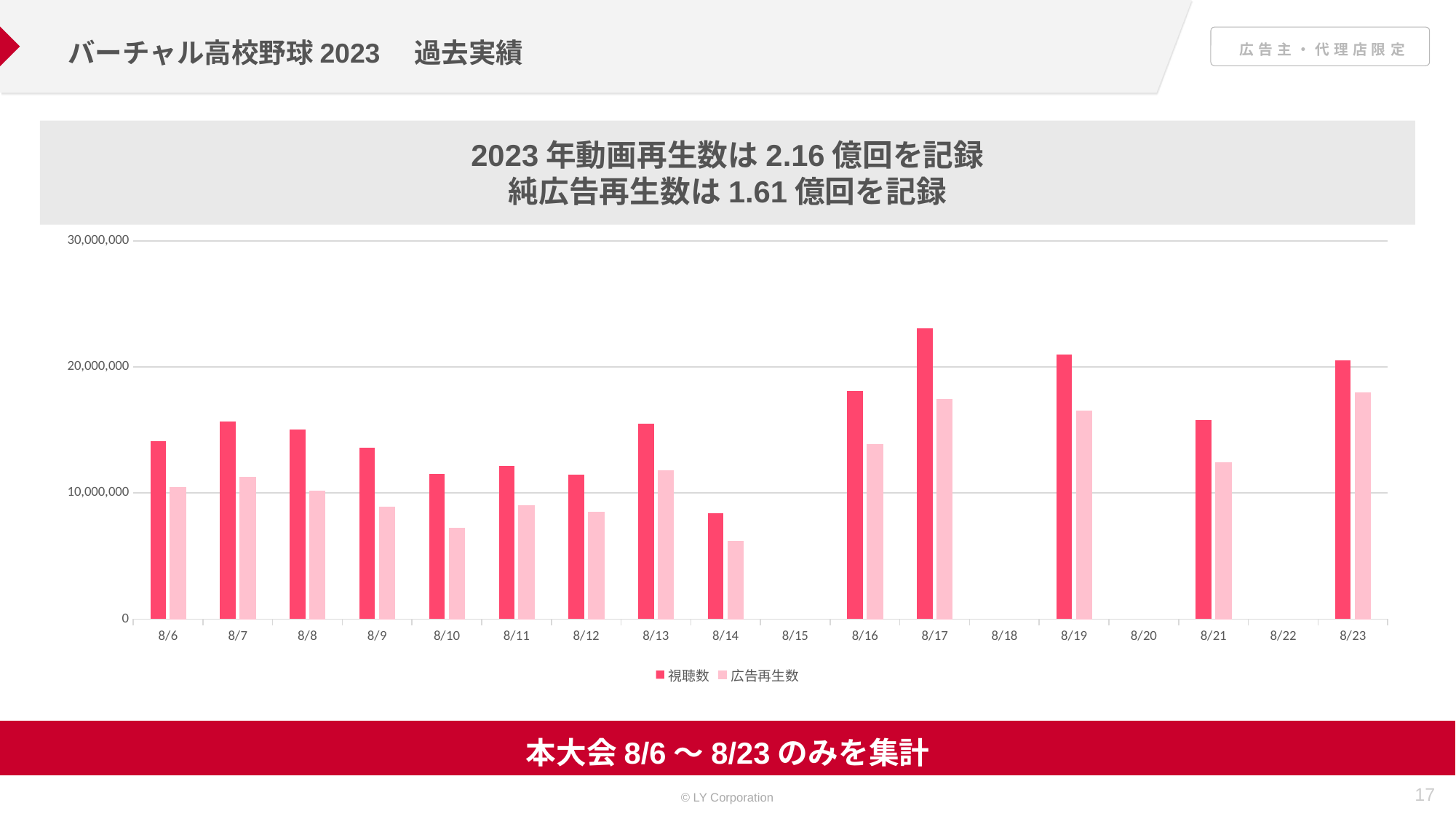

バーチャル高校野球2023　過去実績
2023年動画再生数は2.16億回を記録
純広告再生数は1.61億回を記録

### Chart

| Category | 視聴数 | 広告再生数 |
|---|---|---|
| 45144 | 14109909.0 | 10421605.0 |
| 45145 | 15668153.0 | 11235552.0 |
| 45146 | 15025336.0 | 10179219.0 |
| 45147 | 13608336.0 | 8881028.0 |
| 45148 | 11518711.0 | 7187511.0 |
| 45149 | 12150600.0 | 8989719.0 |
| 45150 | 11435153.0 | 8480952.0 |
| 45151 | 15494206.0 | 11780551.0 |
| 45152 | 8399074.0 | 6170901.0 |
| 45153 | None | None |
| 45154 | 18105738.0 | 13876417.0 |
| 45155 | 23085404.0 | 17408130.0 |
| 45156 | None | None |
| 45157 | 20977733.0 | 16503743.0 |
| 45158 | None | None |
| 45159 | 15779275.0 | 12404085.0 |
| 45160 | None | None |
| 45161 | 20504989.0 | 17939403.0 |
本大会8/6～8/23のみを集計